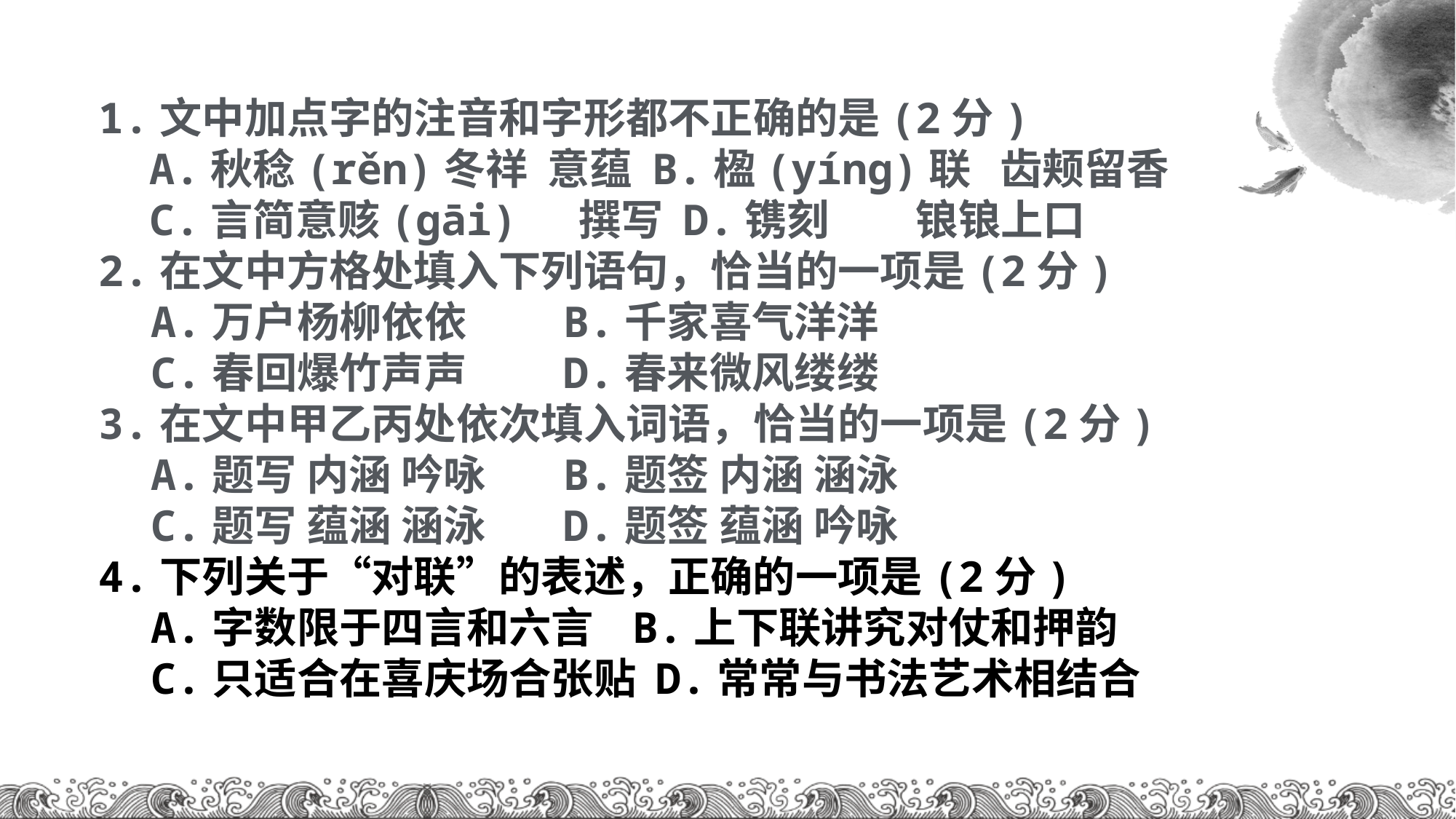

1.文中加点字的注音和字形都不正确的是(2分)
  A.秋稔(rěn)冬祥  意蕴 B.楹(yíng)联   齿颊留香
  C.言简意赅(gāi)  撰写 D.镌刻         锒锒上口
2.在文中方格处填入下列语句，恰当的一项是(2分)
　A.万户杨柳依依         B.千家喜气洋洋
　C.春回爆竹声声         D.春来微风缕缕
3.在文中甲乙丙处依次填入词语，恰当的一项是(2分)
　A.题写 内涵 吟咏       B.题签 内涵 涵泳
　C.题写 蕴涵 涵泳       D.题签 蕴涵 吟咏
4.下列关于“对联”的表述，正确的一项是(2分)
　A.字数限于四言和六言   B.上下联讲究对仗和押韵
　C.只适合在喜庆场合张贴 D.常常与书法艺术相结合